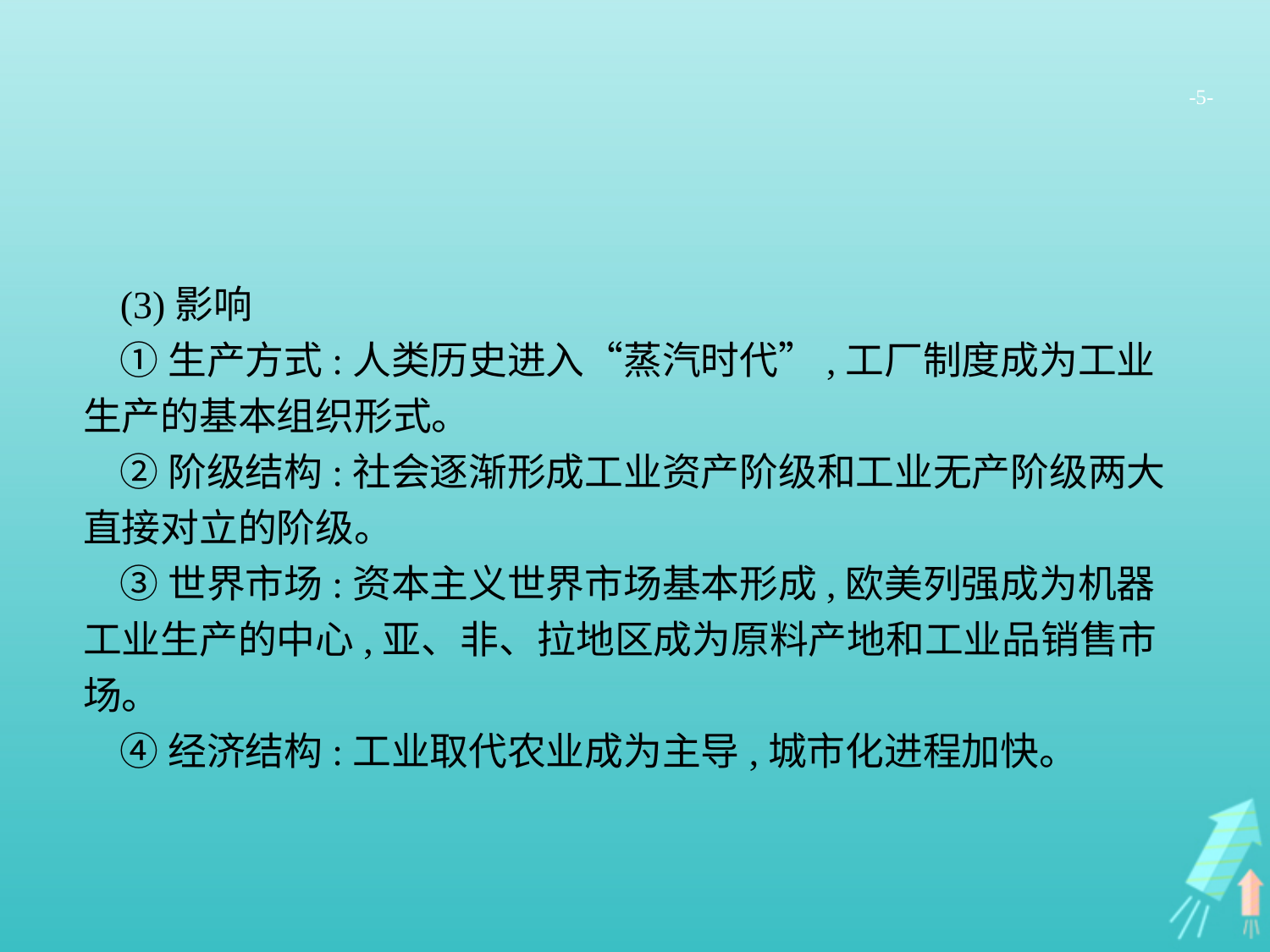

-5-
(3)影响
①生产方式:人类历史进入“蒸汽时代”,工厂制度成为工业生产的基本组织形式。
②阶级结构:社会逐渐形成工业资产阶级和工业无产阶级两大直接对立的阶级。
③世界市场:资本主义世界市场基本形成,欧美列强成为机器工业生产的中心,亚、非、拉地区成为原料产地和工业品销售市场。
④经济结构:工业取代农业成为主导,城市化进程加快。